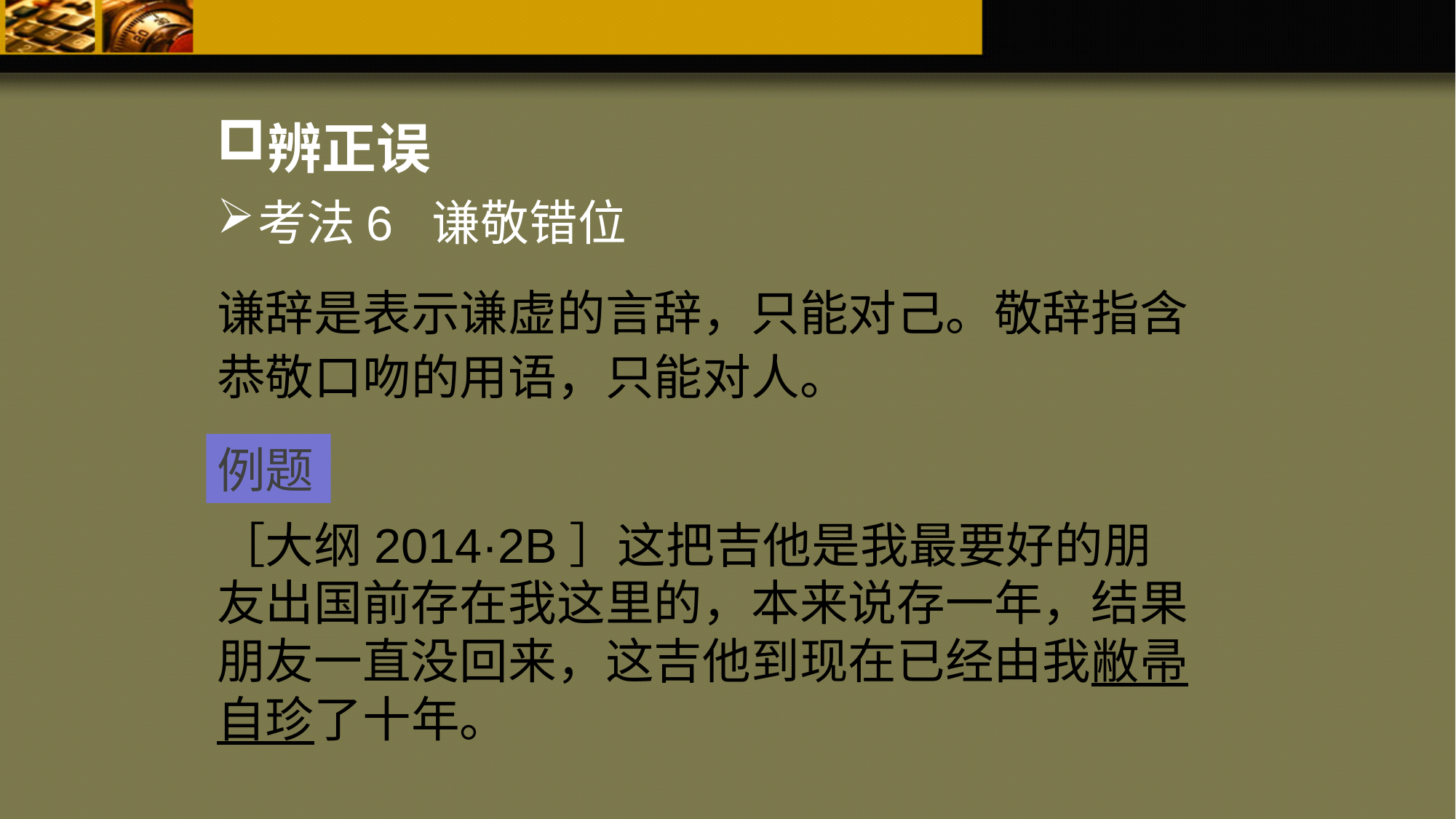

辨正误
考法6  谦敬错位
谦辞是表示谦虚的言辞，只能对己。敬辞指含恭敬口吻的用语，只能对人。
例题
［大纲2014·2B］这把吉他是我最要好的朋友出国前存在我这里的，本来说存一年，结果朋友一直没回来，这吉他到现在已经由我敝帚自珍了十年。